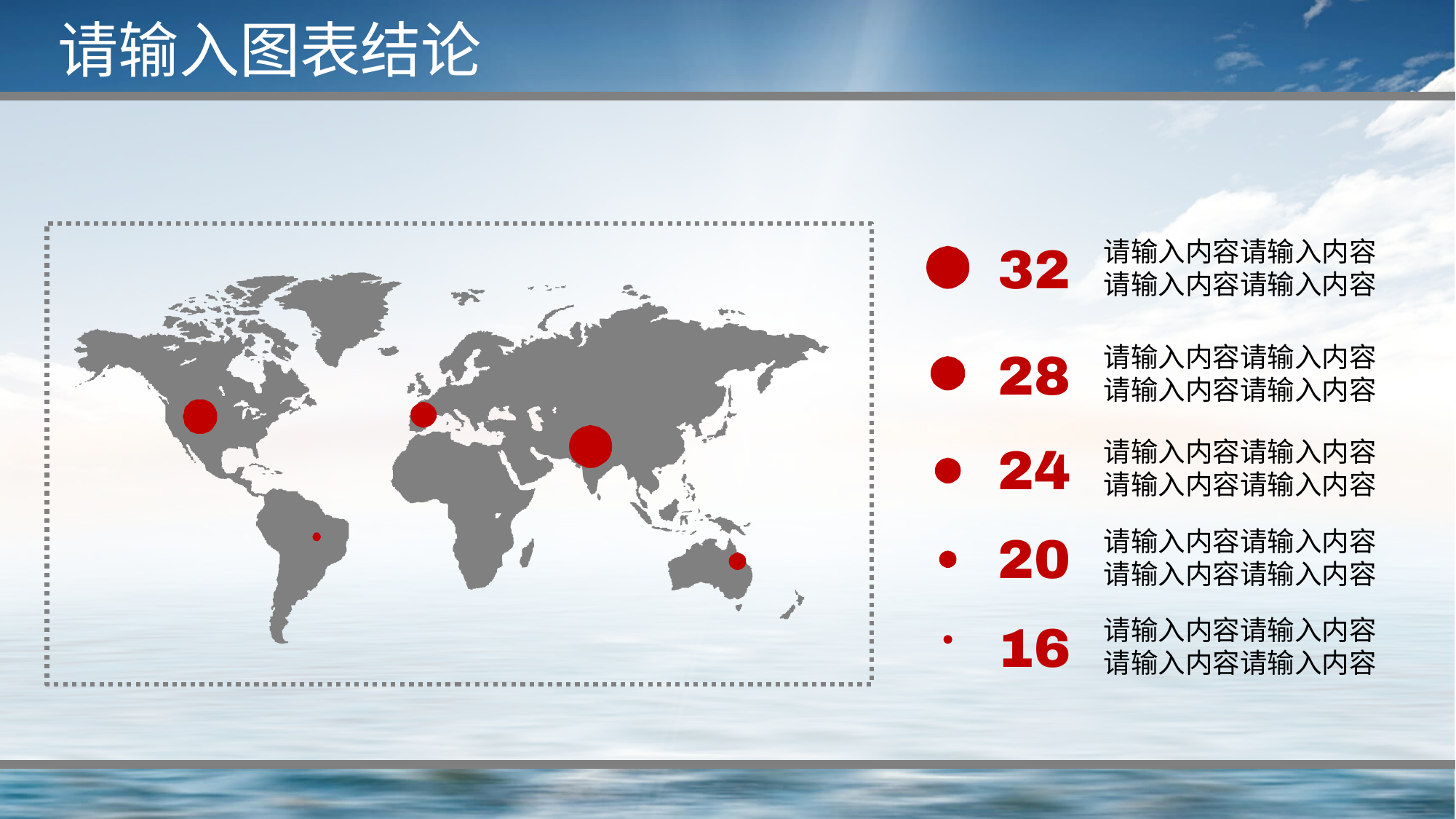

# 请输入图表结论

32
请输入内容请输入内容
请输入内容请输入内容

28
请输入内容请输入内容
请输入内容请输入内容

24
请输入内容请输入内容
请输入内容请输入内容

20
请输入内容请输入内容
请输入内容请输入内容

16
请输入内容请输入内容
请输入内容请输入内容